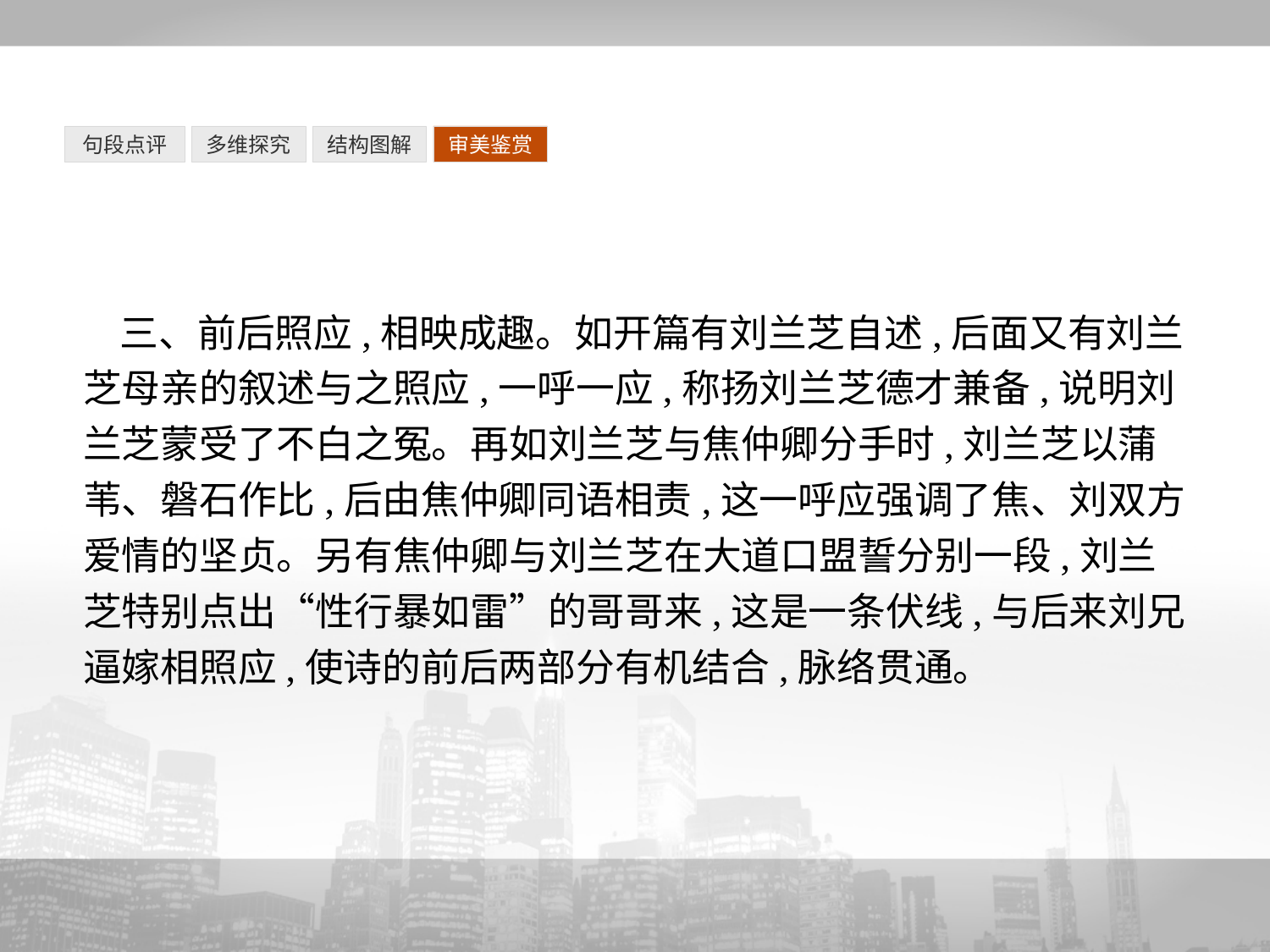

句段点评
多维探究
结构图解
审美鉴赏
三、前后照应,相映成趣。如开篇有刘兰芝自述,后面又有刘兰芝母亲的叙述与之照应,一呼一应,称扬刘兰芝德才兼备,说明刘兰芝蒙受了不白之冤。再如刘兰芝与焦仲卿分手时,刘兰芝以蒲苇、磐石作比,后由焦仲卿同语相责,这一呼应强调了焦、刘双方爱情的坚贞。另有焦仲卿与刘兰芝在大道口盟誓分别一段,刘兰芝特别点出“性行暴如雷”的哥哥来,这是一条伏线,与后来刘兄逼嫁相照应,使诗的前后两部分有机结合,脉络贯通。